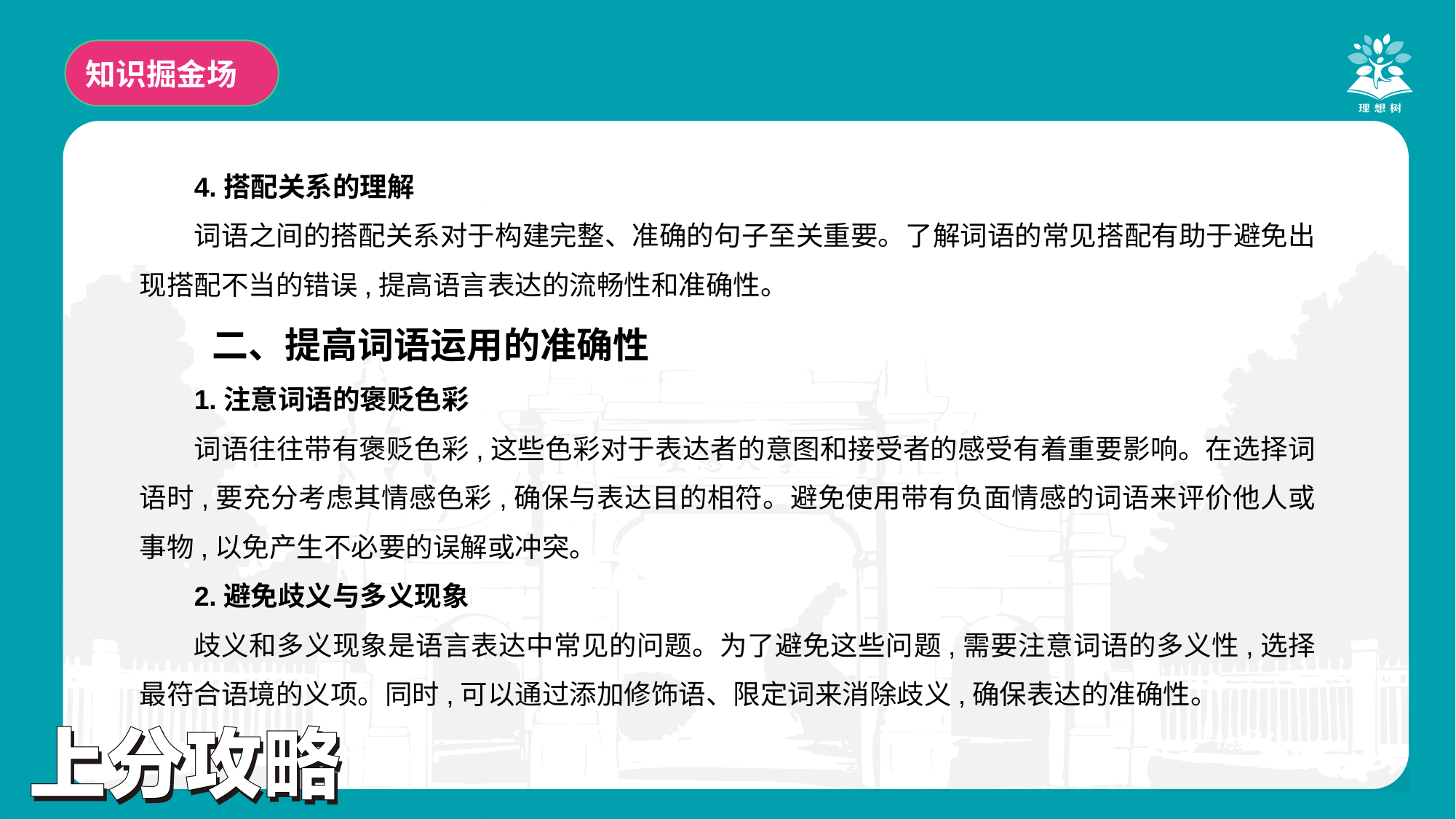

知识掘金场
4.搭配关系的理解
词语之间的搭配关系对于构建完整、准确的句子至关重要。了解词语的常见搭配有助于避免出现搭配不当的错误,提高语言表达的流畅性和准确性。
二、提高词语运用的准确性
1.注意词语的褒贬色彩
词语往往带有褒贬色彩,这些色彩对于表达者的意图和接受者的感受有着重要影响。在选择词语时,要充分考虑其情感色彩,确保与表达目的相符。避免使用带有负面情感的词语来评价他人或事物,以免产生不必要的误解或冲突。
2.避免歧义与多义现象
歧义和多义现象是语言表达中常见的问题。为了避免这些问题,需要注意词语的多义性,选择最符合语境的义项。同时,可以通过添加修饰语、限定词来消除歧义,确保表达的准确性。